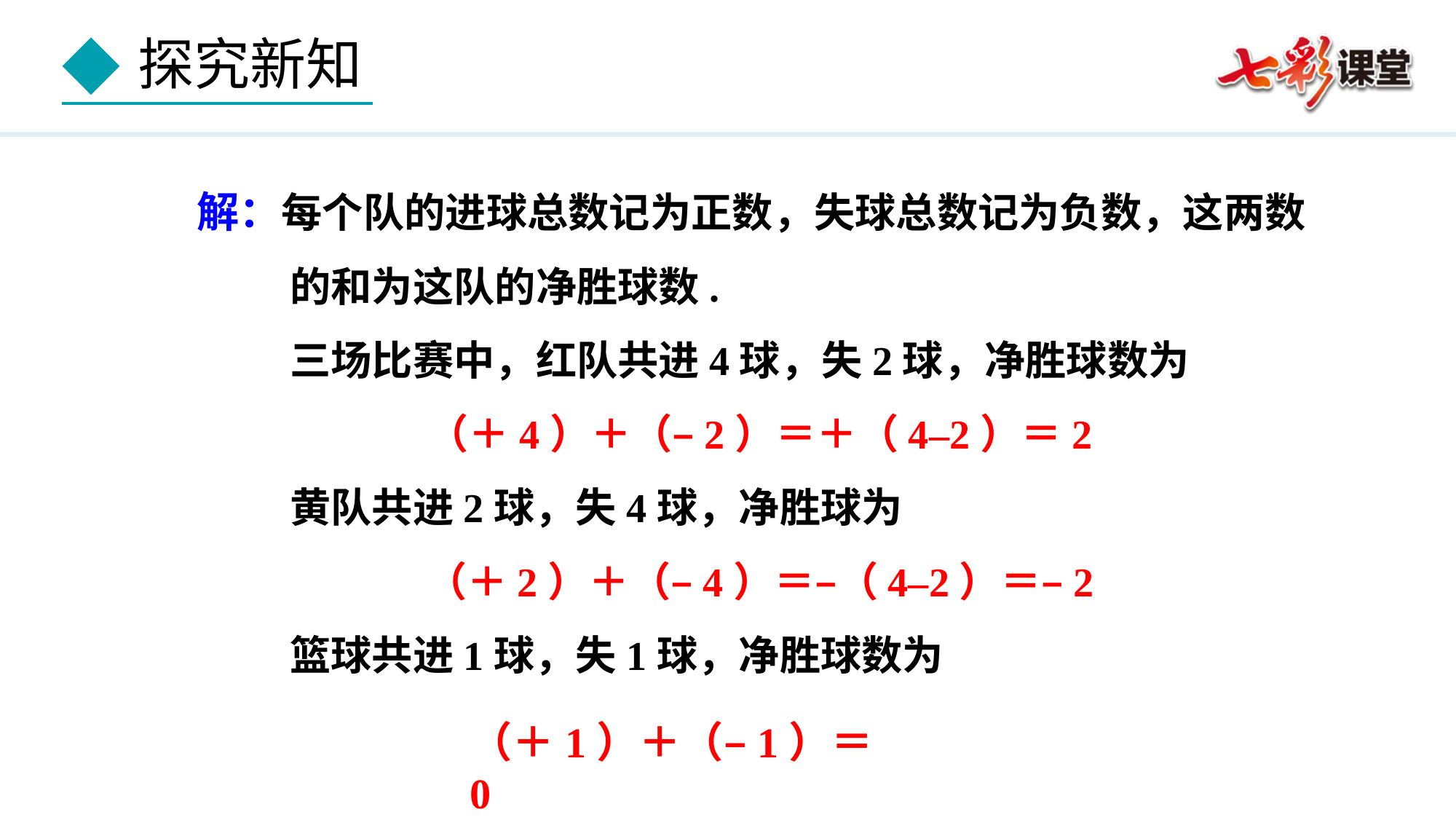

解：每个队的进球总数记为正数，失球总数记为负数，这两数
         的和为这队的净胜球数.
         三场比赛中，红队共进4球，失2球，净胜球数为
（＋4）＋（–2）＝＋（4–2）＝2
         黄队共进2球，失4球，净胜球为
（＋2）＋（–4）＝–（4–2）＝–2
         篮球共进1球，失1球，净胜球数为
（＋1）＋（–1）＝0